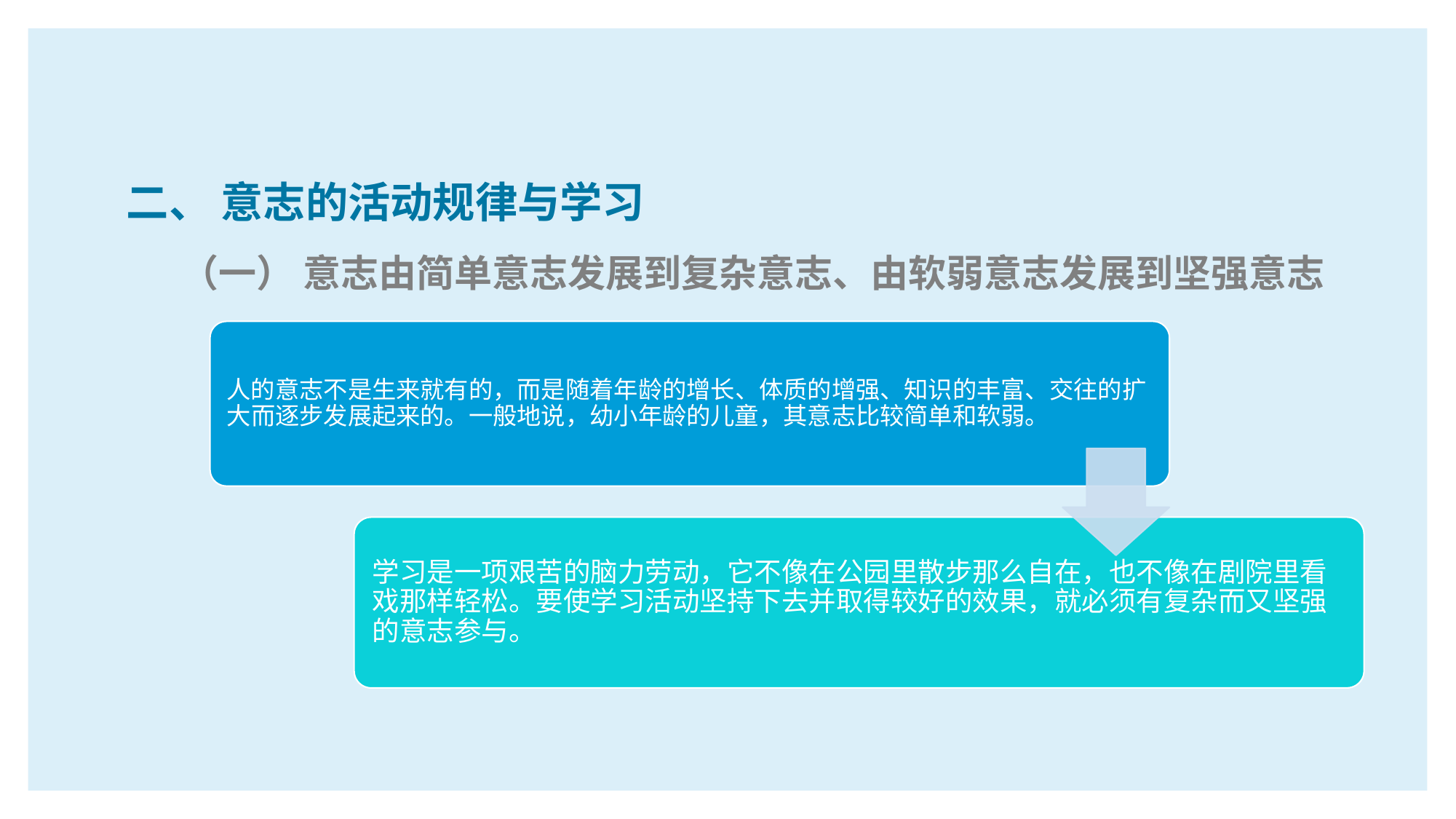

二、 意志的活动规律与学习
（一） 意志由简单意志发展到复杂意志、由软弱意志发展到坚强意志
人的意志不是生来就有的，而是随着年龄的增长、体质的增强、知识的丰富、交往的扩大而逐步发展起来的。一般地说，幼小年龄的儿童，其意志比较简单和软弱。
学习是一项艰苦的脑力劳动，它不像在公园里散步那么自在，也不像在剧院里看戏那样轻松。要使学习活动坚持下去并取得较好的效果，就必须有复杂而又坚强的意志参与。